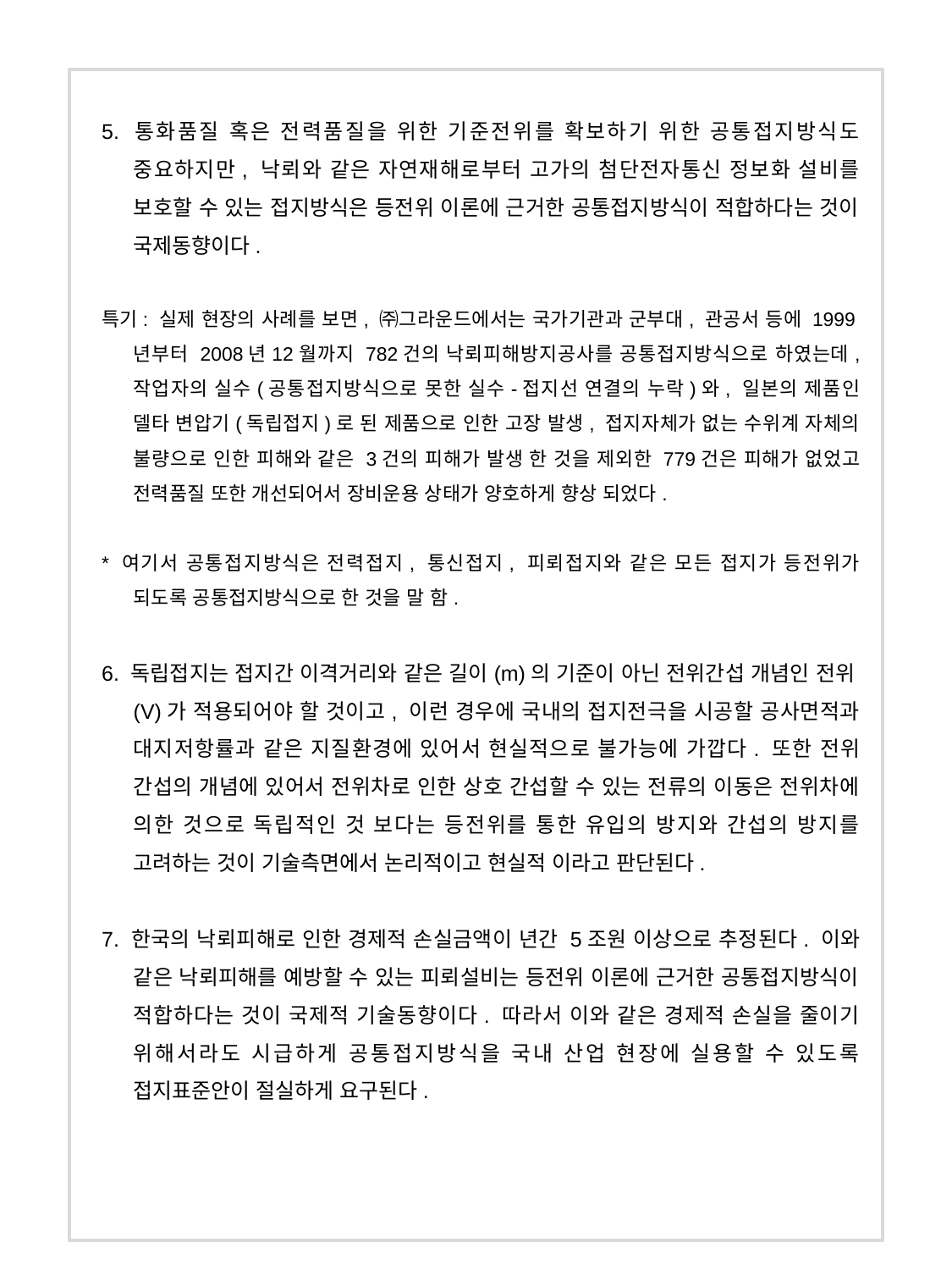

5. 통화품질 혹은 전력품질을 위한 기준전위를 확보하기 위한 공통접지방식도 중요하지만, 낙뢰와 같은 자연재해로부터 고가의 첨단전자통신 정보화 설비를 보호할 수 있는 접지방식은 등전위 이론에 근거한 공통접지방식이 적합하다는 것이 국제동향이다.

특기: 실제 현장의 사례를 보면, ㈜그라운드에서는 국가기관과 군부대, 관공서 등에 1999년부터 2008년12월까지 782건의 낙뢰피해방지공사를 공통접지방식으로 하였는데, 작업자의 실수(공통접지방식으로 못한 실수-접지선 연결의 누락)와, 일본의 제품인 델타 변압기(독립접지)로 된 제품으로 인한 고장 발생, 접지자체가 없는 수위계 자체의 불량으로 인한 피해와 같은 3건의 피해가 발생 한 것을 제외한 779건은 피해가 없었고 전력품질 또한 개선되어서 장비운용 상태가 양호하게 향상 되었다.

* 여기서 공통접지방식은 전력접지, 통신접지, 피뢰접지와 같은 모든 접지가 등전위가 되도록 공통접지방식으로 한 것을 말 함.

6. 독립접지는 접지간 이격거리와 같은 길이(m)의 기준이 아닌 전위간섭 개념인 전위(V)가 적용되어야 할 것이고, 이런 경우에 국내의 접지전극을 시공할 공사면적과 대지저항률과 같은 지질환경에 있어서 현실적으로 불가능에 가깝다. 또한 전위 간섭의 개념에 있어서 전위차로 인한 상호 간섭할 수 있는 전류의 이동은 전위차에 의한 것으로 독립적인 것 보다는 등전위를 통한 유입의 방지와 간섭의 방지를 고려하는 것이 기술측면에서 논리적이고 현실적 이라고 판단된다.

7. 한국의 낙뢰피해로 인한 경제적 손실금액이 년간 5조원 이상으로 추정된다. 이와 같은 낙뢰피해를 예방할 수 있는 피뢰설비는 등전위 이론에 근거한 공통접지방식이 적합하다는 것이 국제적 기술동향이다. 따라서 이와 같은 경제적 손실을 줄이기 위해서라도 시급하게 공통접지방식을 국내 산업 현장에 실용할 수 있도록 접지표준안이 절실하게 요구된다.